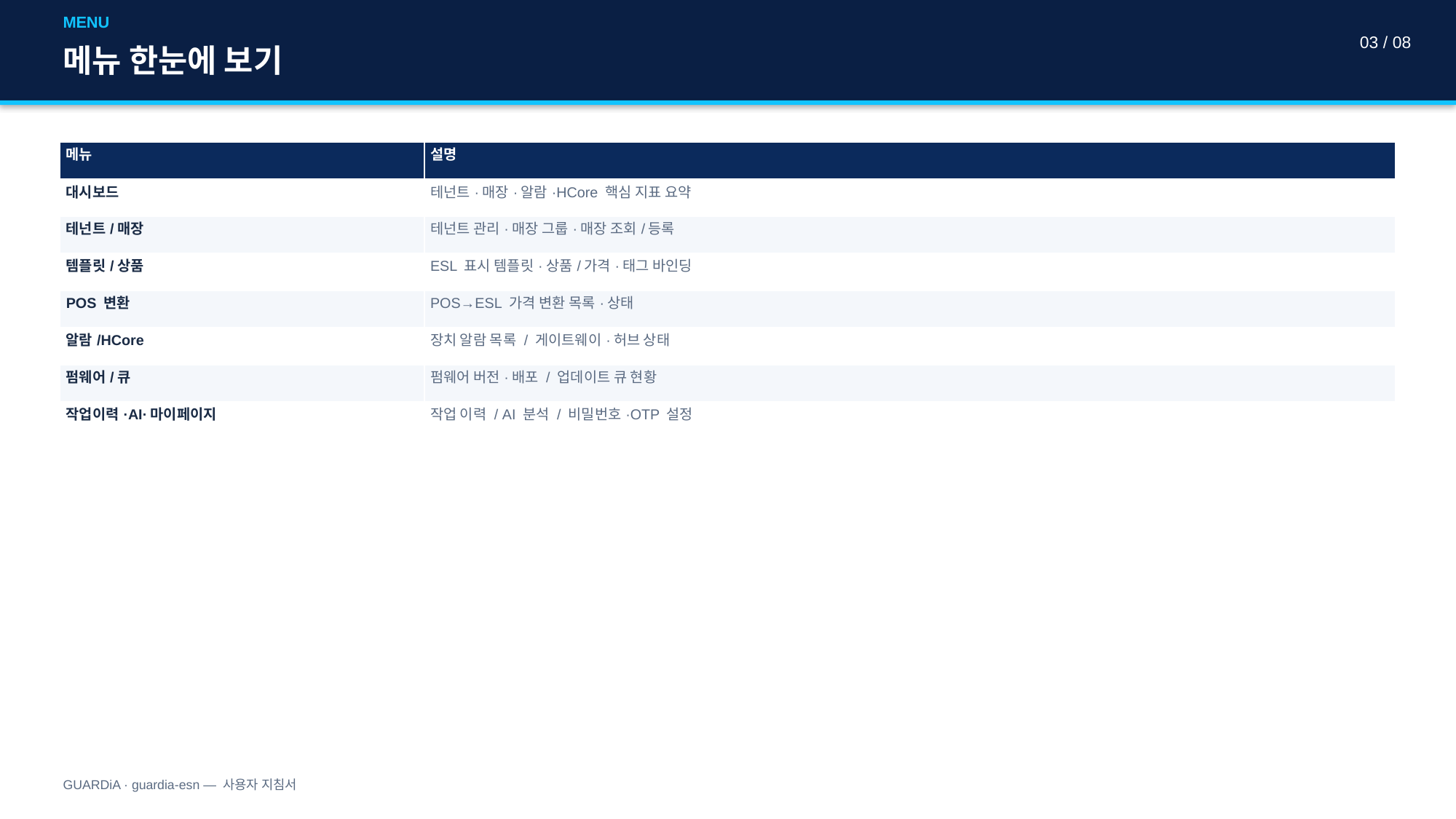

MENU
03 / 08
메뉴 한눈에 보기

| 메뉴 | 설명 |
| --- | --- |
| 대시보드 | 테넌트·매장·알람·HCore 핵심 지표 요약 |
| 테넌트/매장 | 테넌트 관리·매장 그룹·매장 조회/등록 |
| 템플릿/상품 | ESL 표시 템플릿·상품/가격·태그 바인딩 |
| POS 변환 | POS→ESL 가격 변환 목록·상태 |
| 알람/HCore | 장치 알람 목록 / 게이트웨이·허브 상태 |
| 펌웨어/큐 | 펌웨어 버전·배포 / 업데이트 큐 현황 |
| 작업이력·AI·마이페이지 | 작업 이력 / AI 분석 / 비밀번호·OTP 설정 |
GUARDiA · guardia-esn — 사용자 지침서